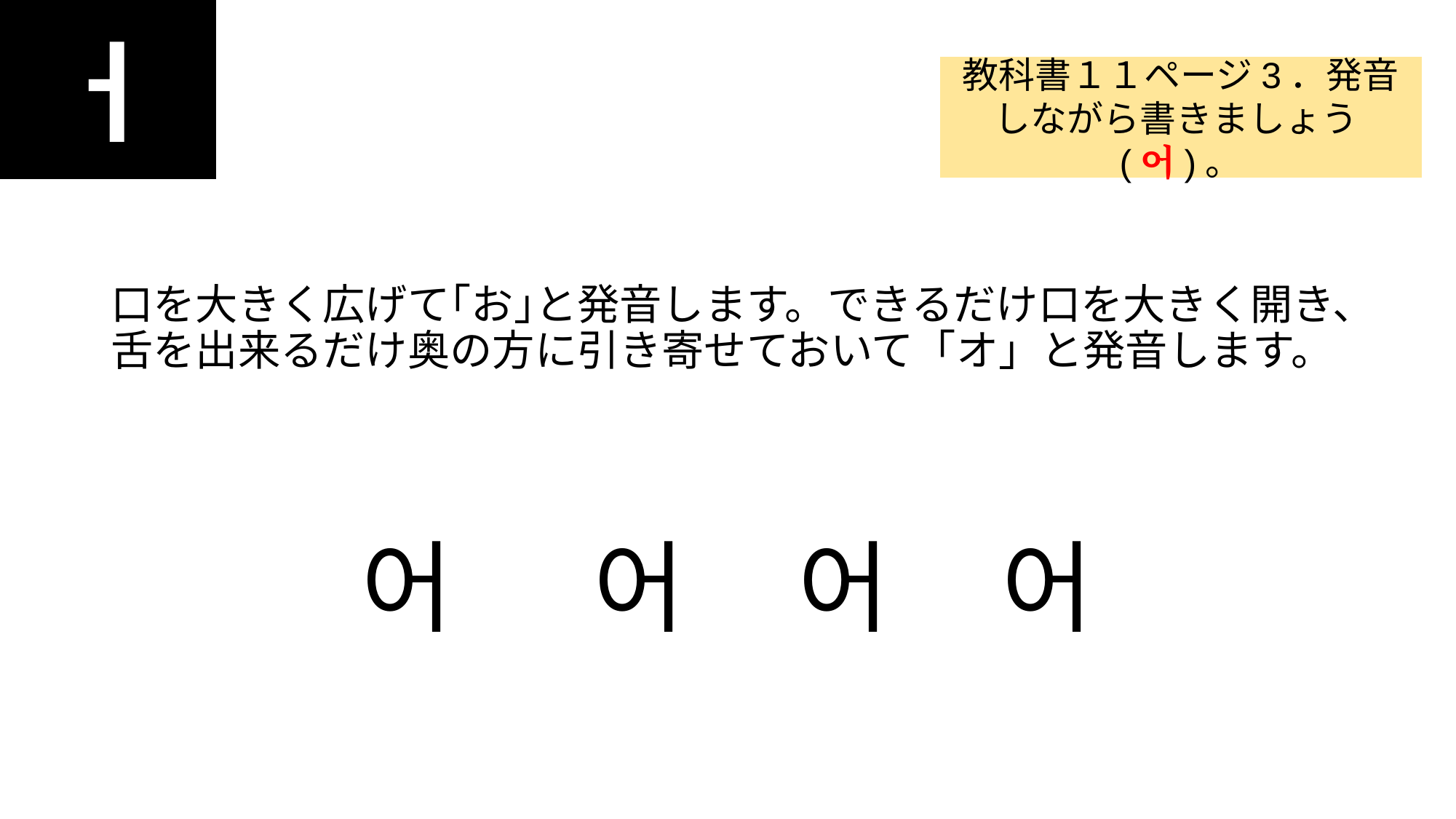

ㅓ
#
教科書１１ページ3．発音しながら書きましょう(어)。

口を大きく広げて｢お｣と発音します。できるだけ口を大きく開き、舌を出来るだけ奥の方に引き寄せておいて「オ」と発音します。

어     어    어    어